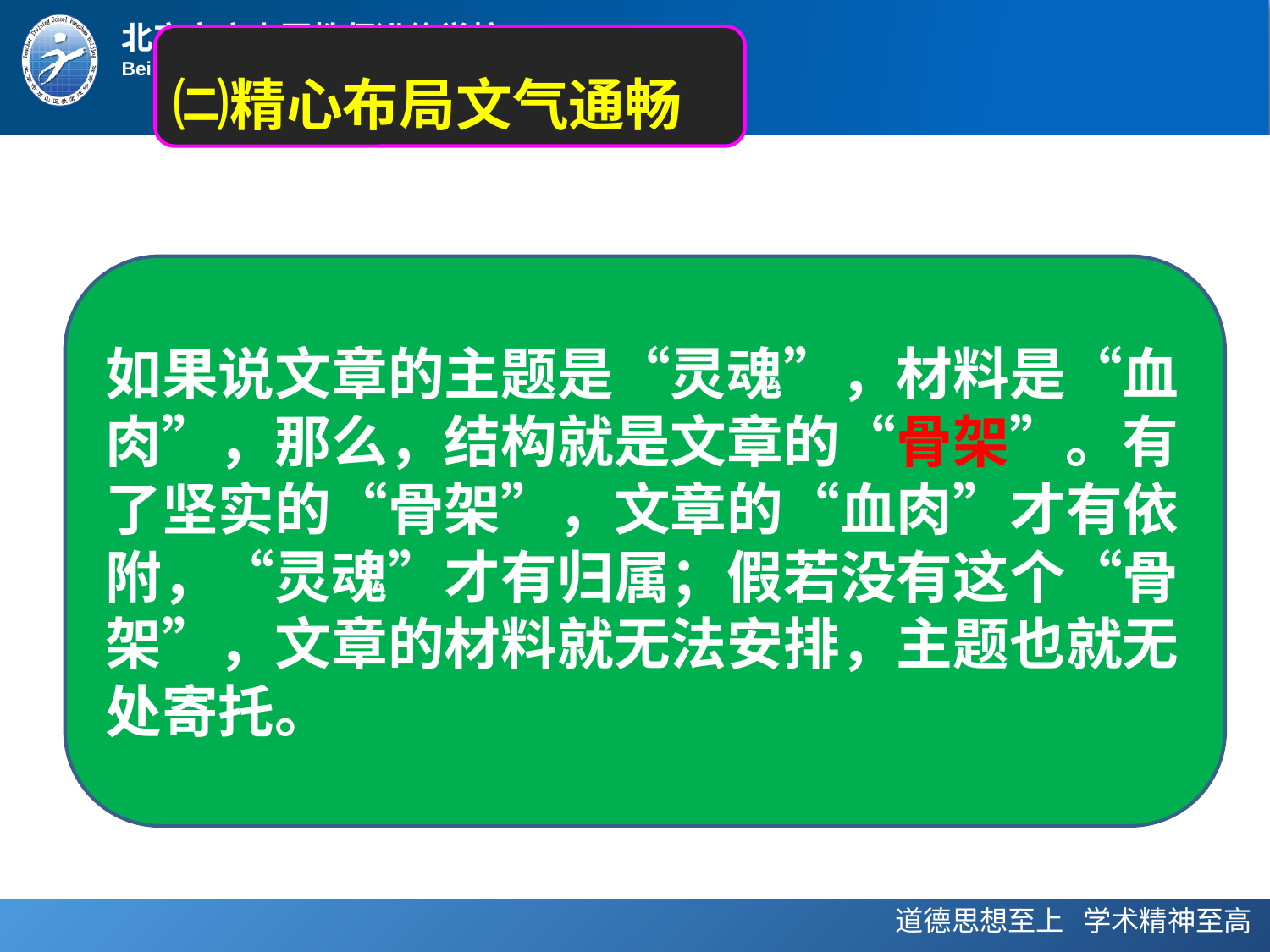

㈡精心布局文气通畅
如果说文章的主题是“灵魂”，材料是“血肉”，那么，结构就是文章的“骨架”。有了坚实的“骨架”，文章的“血肉”才有依附，“灵魂”才有归属；假若没有这个“骨架”，文章的材料就无法安排，主题也就无处寄托。